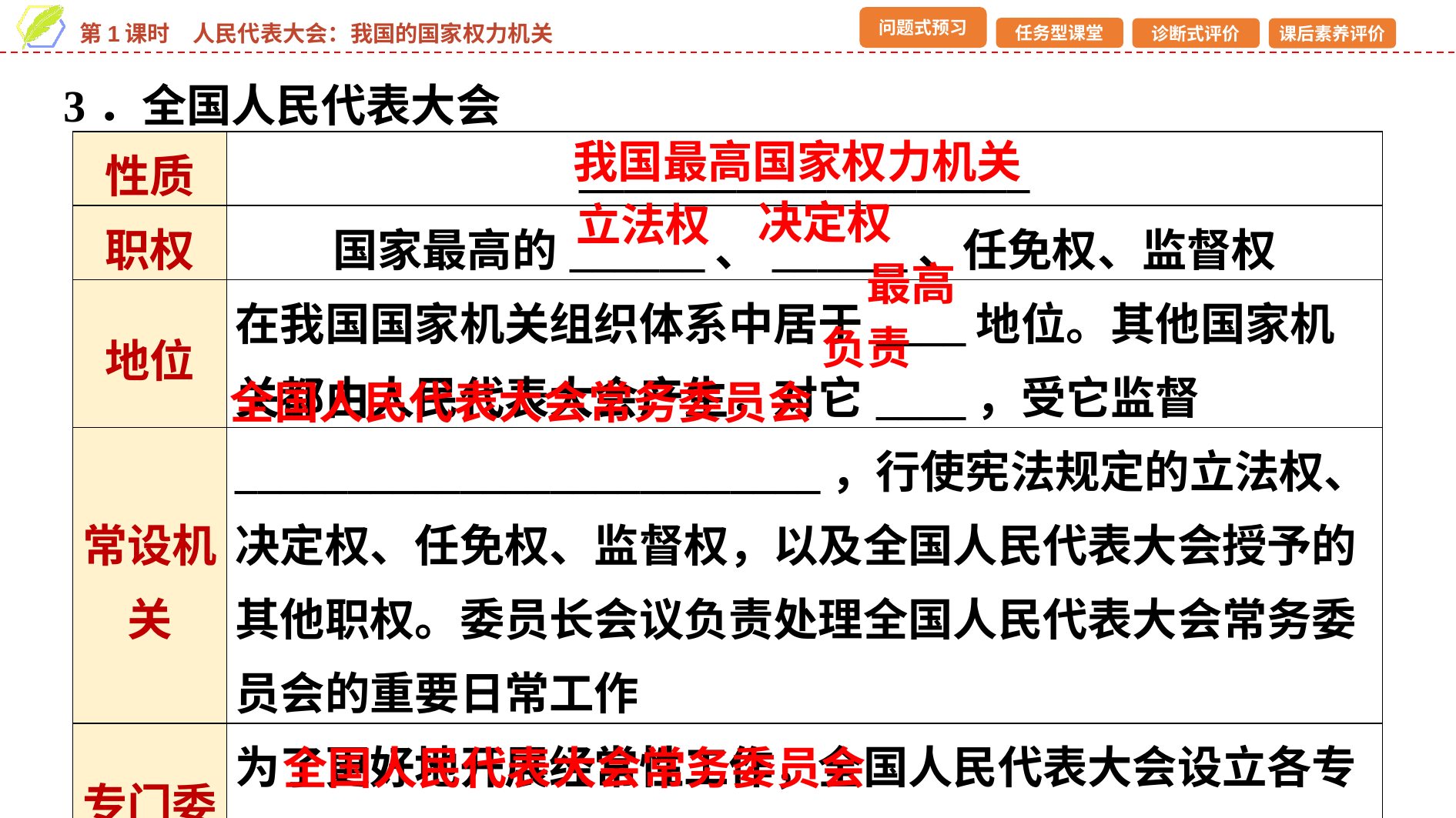

3．全国人民代表大会
我国最高国家权力机关
| 性质 | \_\_\_\_\_\_\_\_\_\_\_\_\_\_\_\_\_\_\_\_ |
| --- | --- |
| 职权 | 国家最高的\_\_\_\_\_\_、\_\_\_\_\_\_、任免权、监督权 |
| 地位 | 在我国国家机关组织体系中居于\_\_\_\_地位。其他国家机关都由人民代表大会产生，对它\_\_\_\_，受它监督 |
| 常设机关 | \_\_\_\_\_\_\_\_\_\_\_\_\_\_\_\_\_\_\_\_\_\_\_\_\_\_，行使宪法规定的立法权、决定权、任免权、监督权，以及全国人民代表大会授予的其他职权。委员长会议负责处理全国人民代表大会常务委员会的重要日常工作 |
| 专门委员会 | 为了更好地开展经常性工作，全国人民代表大会设立各专门委员会。在全国人民代表大会闭会期间，各专门委员会受\_\_\_\_\_\_\_\_\_\_\_\_\_\_\_\_\_\_\_\_\_\_\_\_\_\_的领导 |
决定权
立法权
最高
负责
全国人民代表大会常务委员会
全国人民代表大会常务委员会